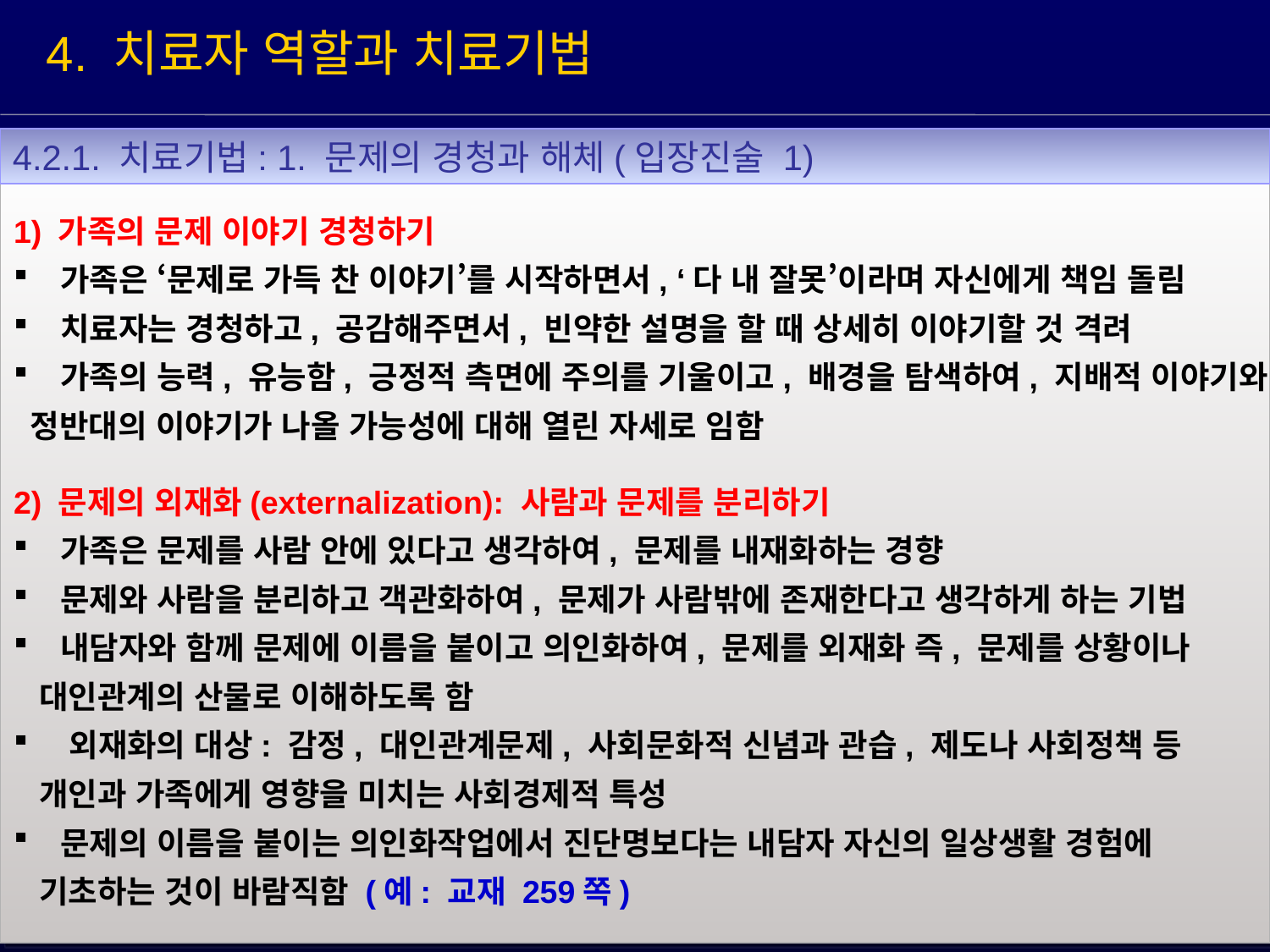

4. 치료자 역할과 치료기법

4.2.1. 치료기법: 1. 문제의 경청과 해체(입장진술 1)
1) 가족의 문제 이야기 경청하기
 가족은 ‘문제로 가득 찬 이야기’를 시작하면서, ‘다 내 잘못’이라며 자신에게 책임 돌림
 치료자는 경청하고, 공감해주면서, 빈약한 설명을 할 때 상세히 이야기할 것 격려
 가족의 능력, 유능함, 긍정적 측면에 주의를 기울이고, 배경을 탐색하여, 지배적 이야기와
 정반대의 이야기가 나올 가능성에 대해 열린 자세로 임함

2) 문제의 외재화(externalization): 사람과 문제를 분리하기
 가족은 문제를 사람 안에 있다고 생각하여, 문제를 내재화하는 경향
 문제와 사람을 분리하고 객관화하여, 문제가 사람밖에 존재한다고 생각하게 하는 기법
 내담자와 함께 문제에 이름을 붙이고 의인화하여, 문제를 외재화 즉, 문제를 상황이나
  대인관계의 산물로 이해하도록 함
  외재화의 대상: 감정, 대인관계문제, 사회문화적 신념과 관습, 제도나 사회정책 등
  개인과 가족에게 영향을 미치는 사회경제적 특성
 문제의 이름을 붙이는 의인화작업에서 진단명보다는 내담자 자신의 일상생활 경험에
  기초하는 것이 바람직함 (예: 교재 259쪽)